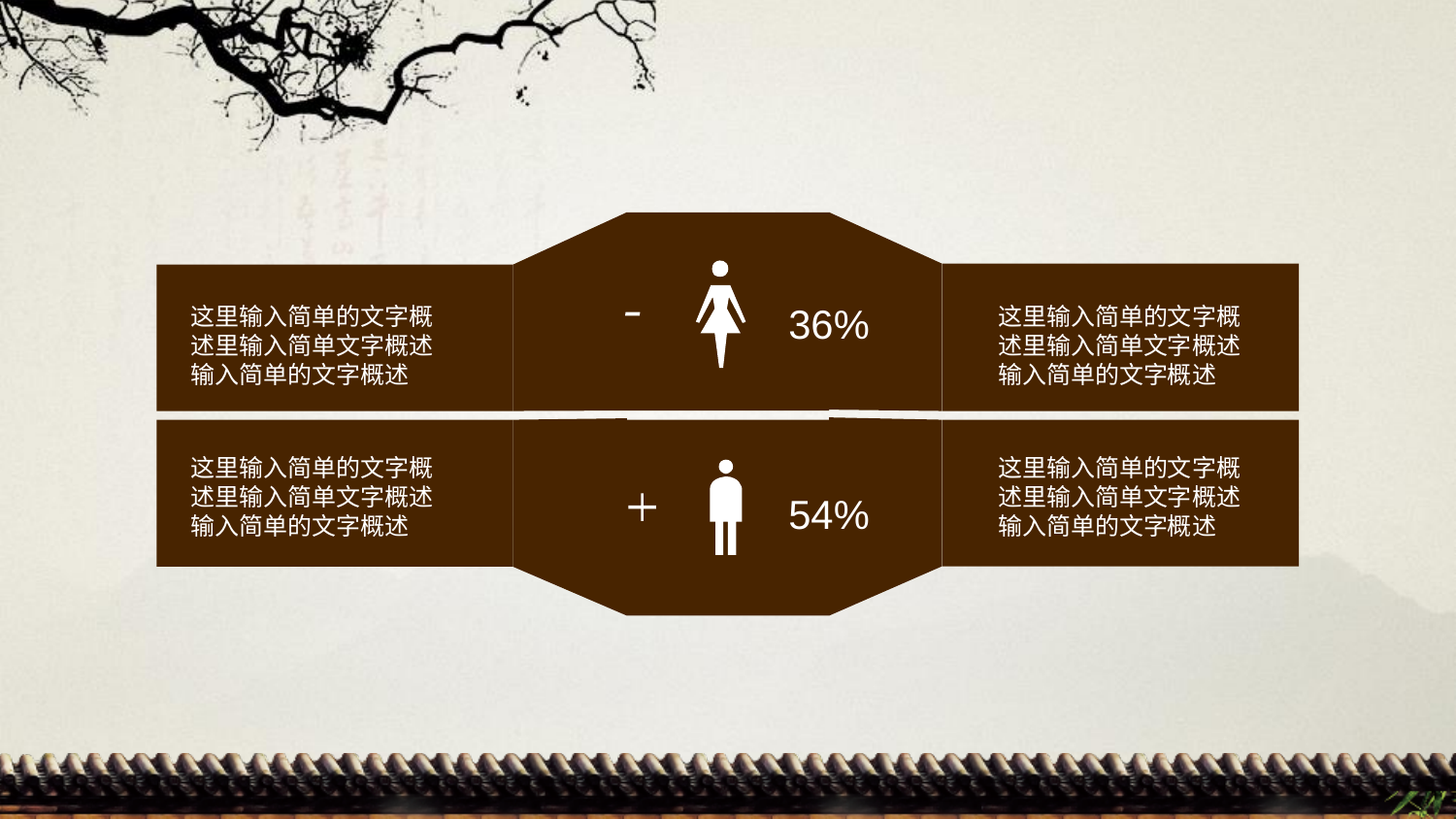

36%
这里输入简单的文字概述里输入简单文字概述输入简单的文字概述
这里输入简单的文字概述里输入简单文字概述输入简单的文字概述

这里输入简单的文字概述里输入简单文字概述输入简单的文字概述
这里输入简单的文字概述里输入简单文字概述输入简单的文字概述

54%